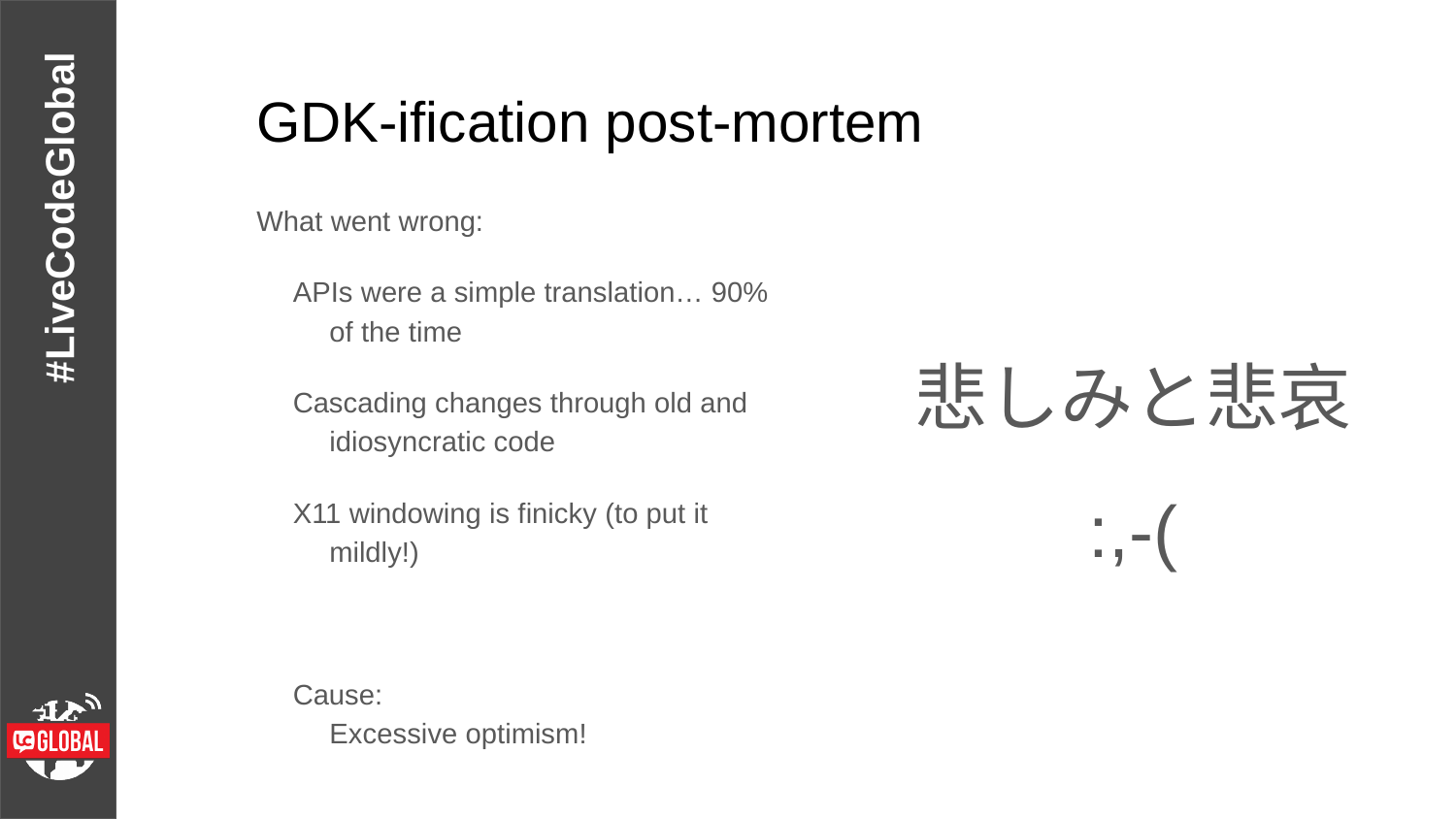

# GDK-ification post-mortem
What went wrong:
APIs were a simple translation… 90% of the time
Cascading changes through old and idiosyncratic code
X11 windowing is finicky (to put it mildly!)

Cause:
Excessive optimism!

悲しみと悲哀
:,-(